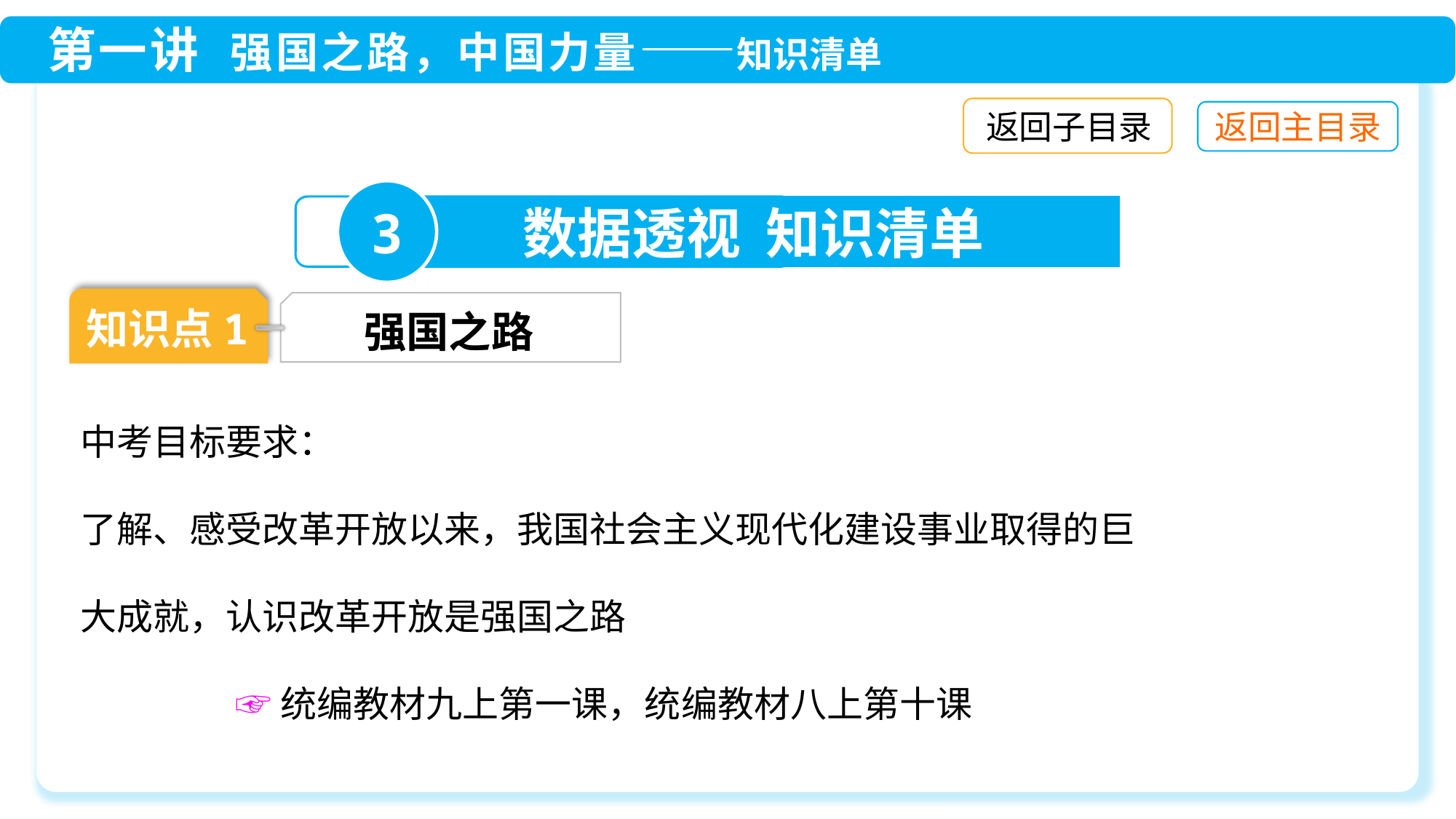

返回子目录
3

数据透视  知识清单
知识点1
 强国之路

中考目标要求：
了解、感受改革开放以来，我国社会主义现代化建设事业取得的巨大成就，认识改革开放是强国之路
                   ☞统编教材九上第一课，统编教材八上第十课